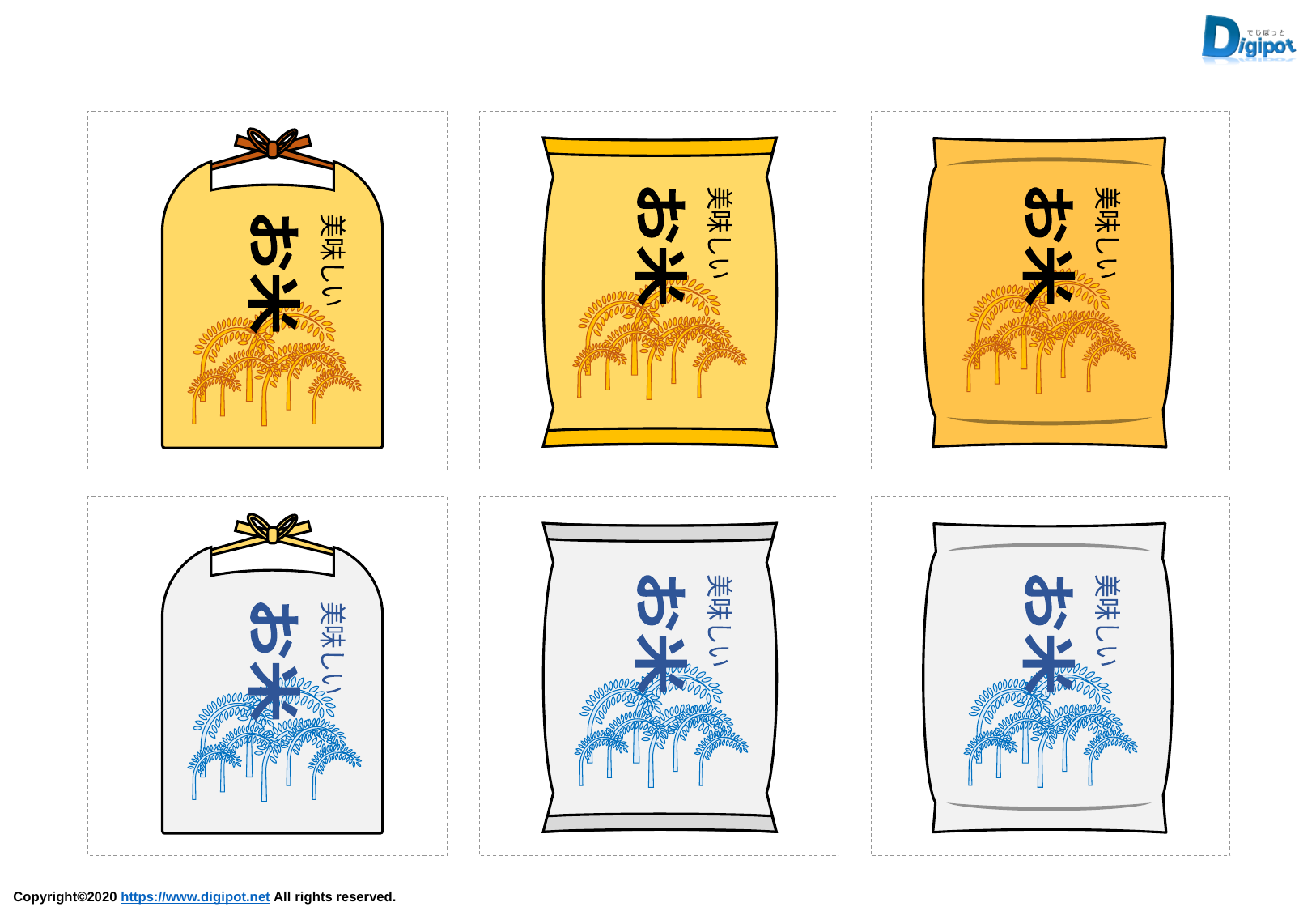

美味しい
お米

美味しい
お米

美味しい
お米

美味しい
お米

美味しい
お米

美味しい
お米